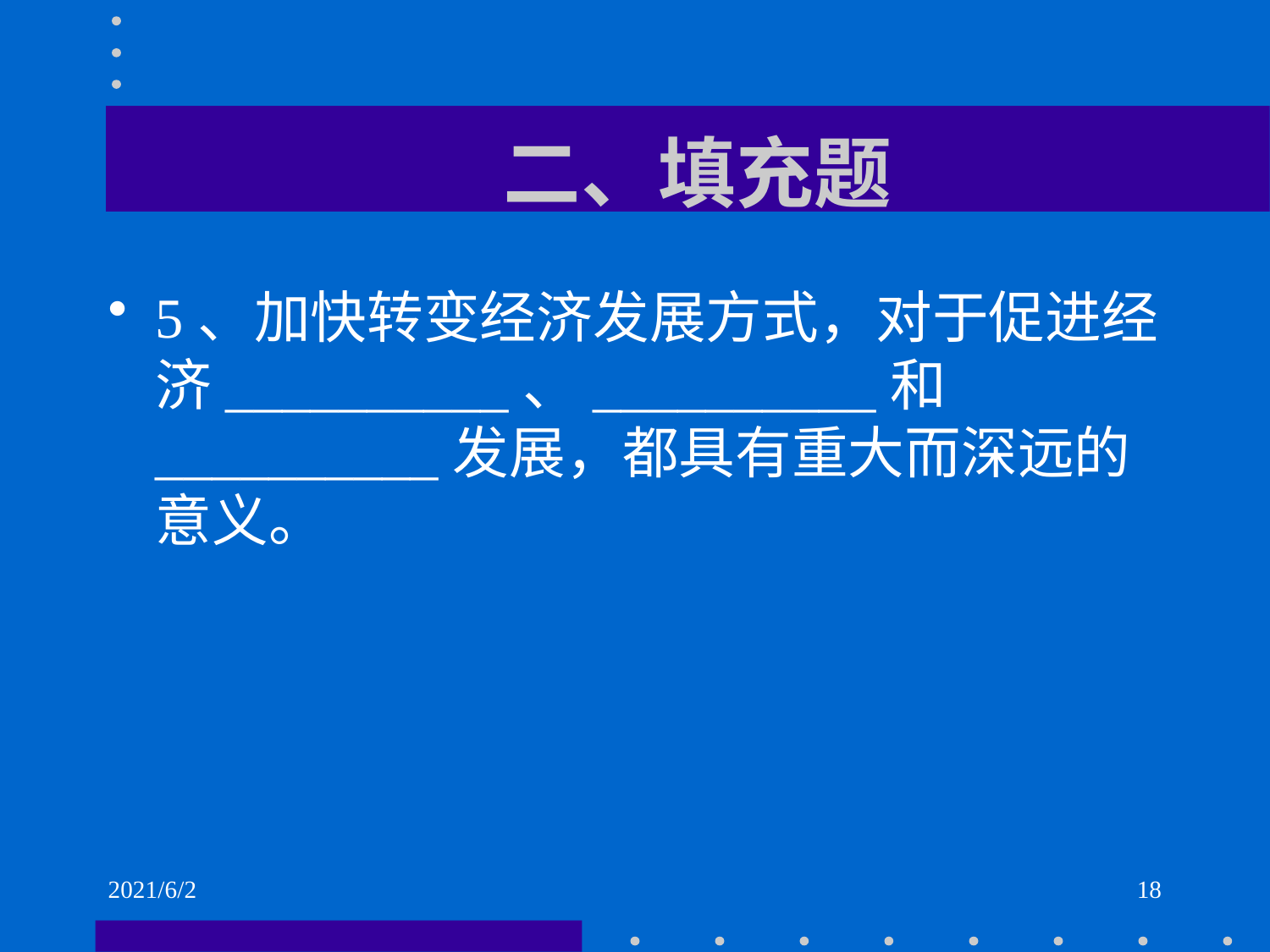

# 二、填充题
5、加快转变经济发展方式，对于促进经济__________、__________和__________发展，都具有重大而深远的意义。
2021/6/2
18